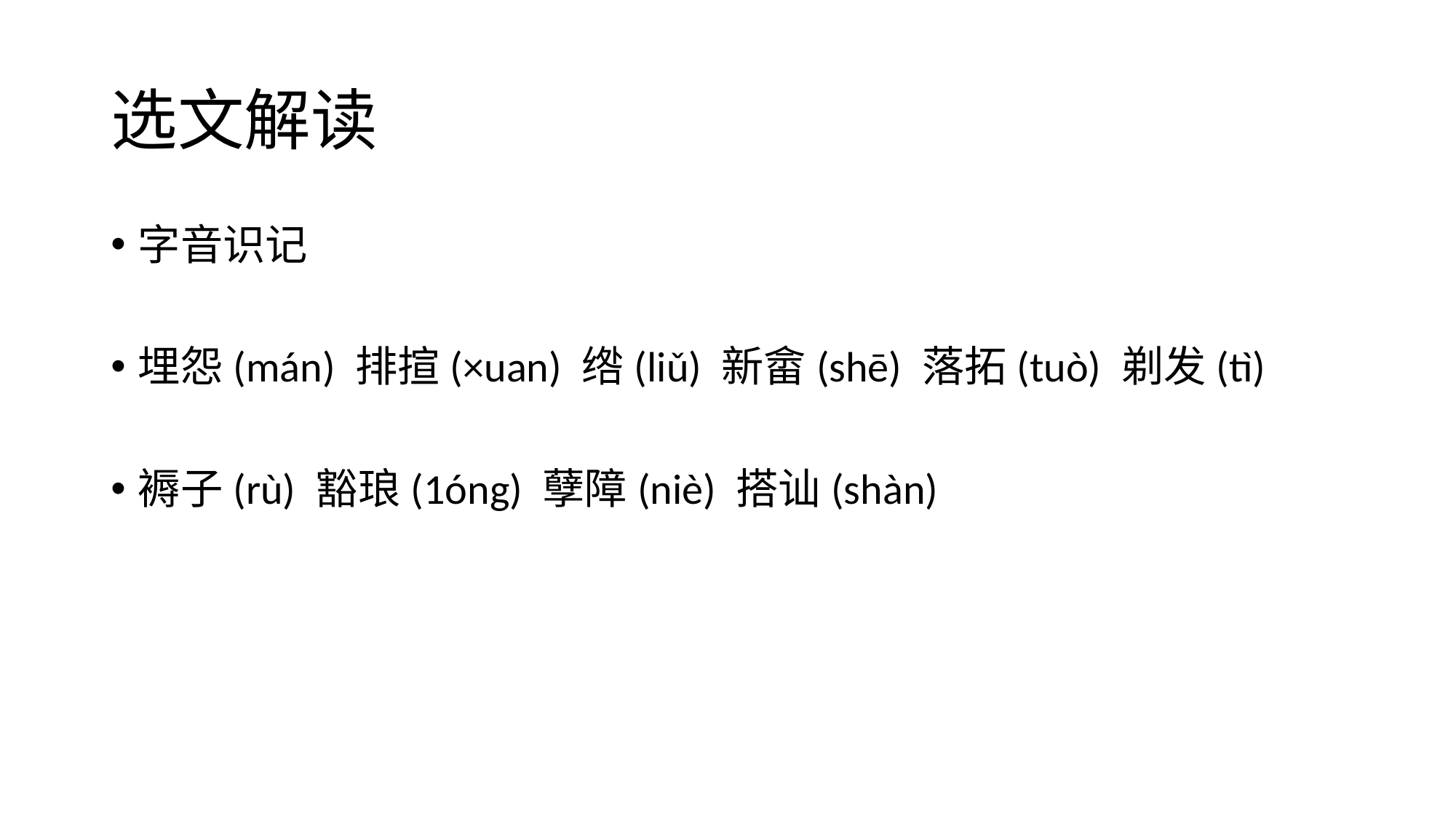

# 选文解读
字音识记

埋怨(mán) 排揎(×uan) 绺(liǔ) 新畲(shē) 落拓(tuò) 剃发(tì)

褥子(rù) 豁琅(1óng) 孽障(niè) 搭讪(shàn)